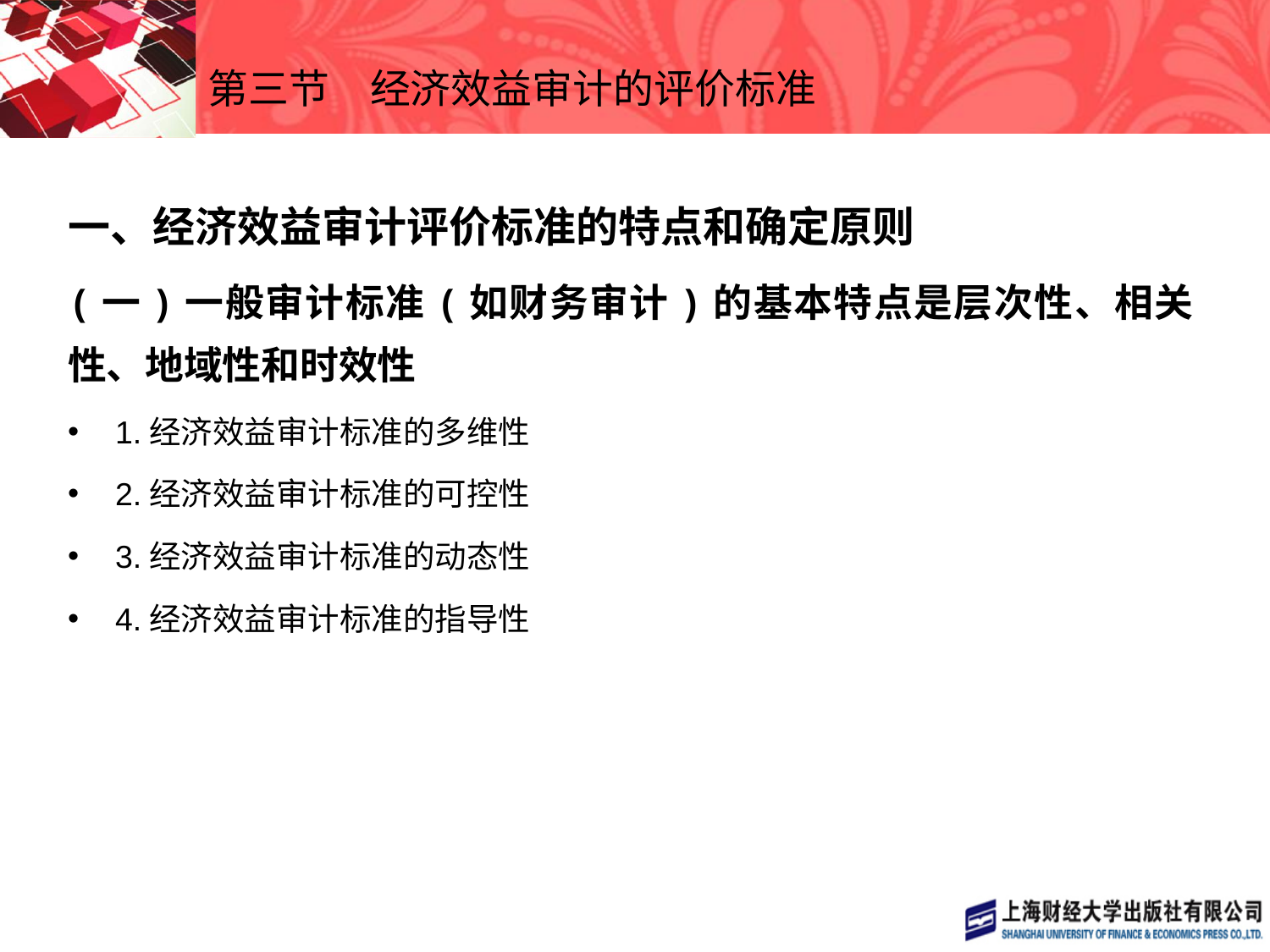

# 第三节　经济效益审计的评价标准
一、经济效益审计评价标准的特点和确定原则
(一)一般审计标准(如财务审计)的基本特点是层次性、相关性、地域性和时效性
1.经济效益审计标准的多维性
2.经济效益审计标准的可控性
3.经济效益审计标准的动态性
4.经济效益审计标准的指导性